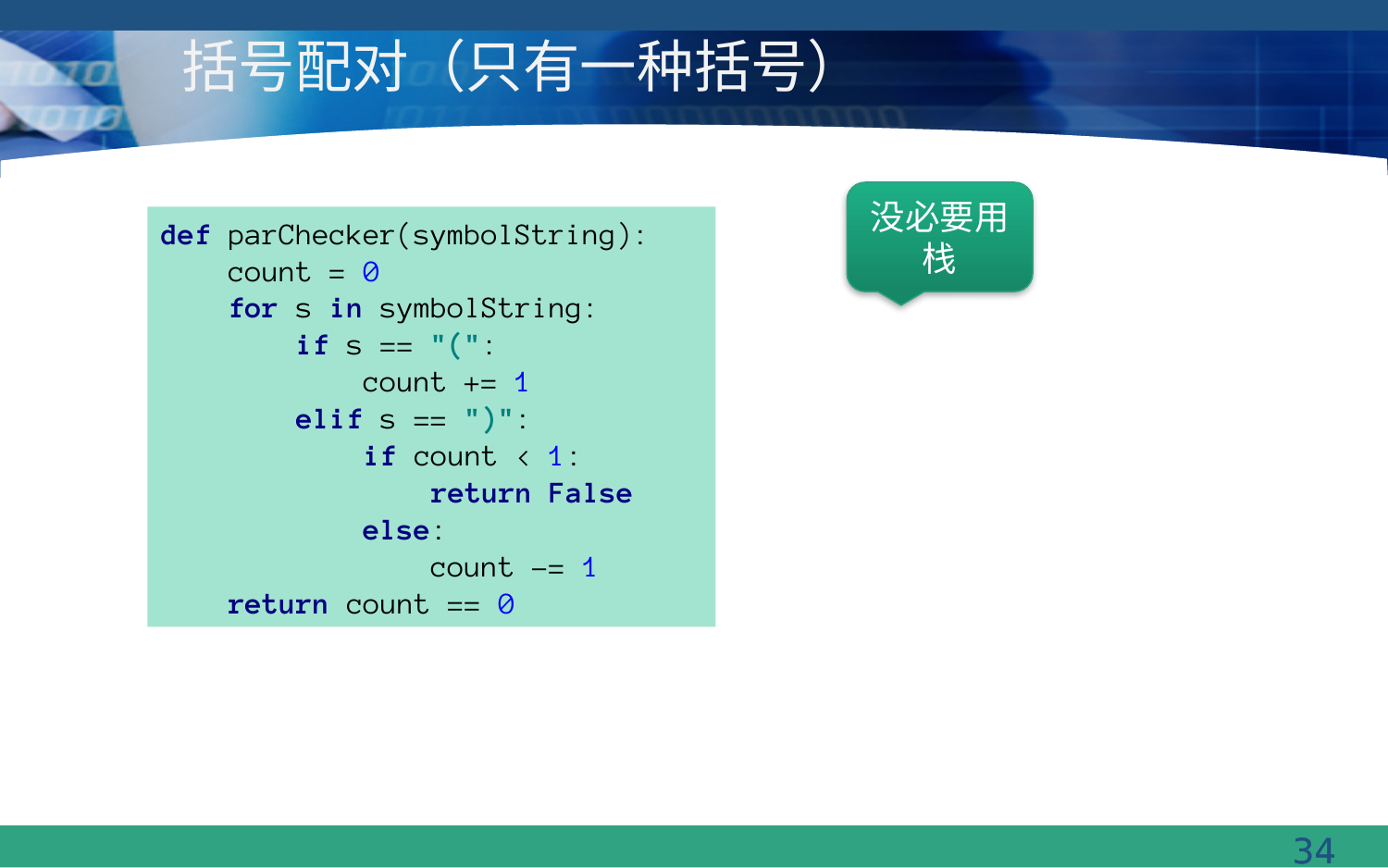

# 括号配对（只有一种括号）
没必要用栈
def parChecker(symbolString):
    count = 0
    for s in symbolString:
        if s == "(":
            count += 1
        elif s == ")":
            if count < 1:
                return False
            else:
                count -= 1
    return count == 0